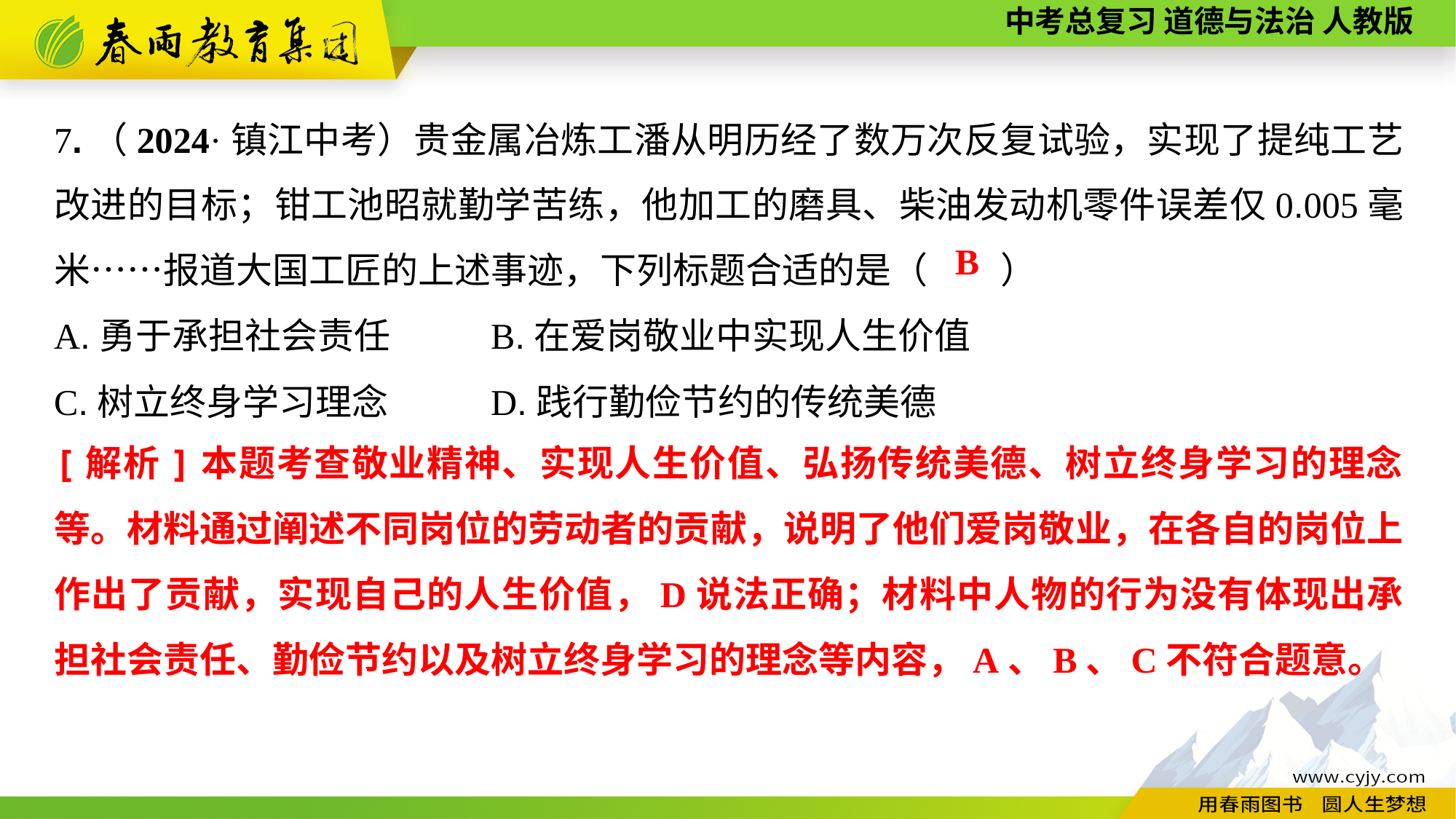

7.（2024·镇江中考）贵金属冶炼工潘从明历经了数万次反复试验，实现了提纯工艺改进的目标；钳工池昭就勤学苦练，他加工的磨具、柴油发动机零件误差仅0.005毫米……报道大国工匠的上述事迹，下列标题合适的是（　　）
A.勇于承担社会责任	B.在爱岗敬业中实现人生价值
C.树立终身学习理念	D.践行勤俭节约的传统美德
B
[解析]本题考查敬业精神、实现人生价值、弘扬传统美德、树立终身学习的理念等。材料通过阐述不同岗位的劳动者的贡献，说明了他们爱岗敬业，在各自的岗位上作出了贡献，实现自己的人生价值，D说法正确；材料中人物的行为没有体现出承担社会责任、勤俭节约以及树立终身学习的理念等内容，A、B、C不符合题意。